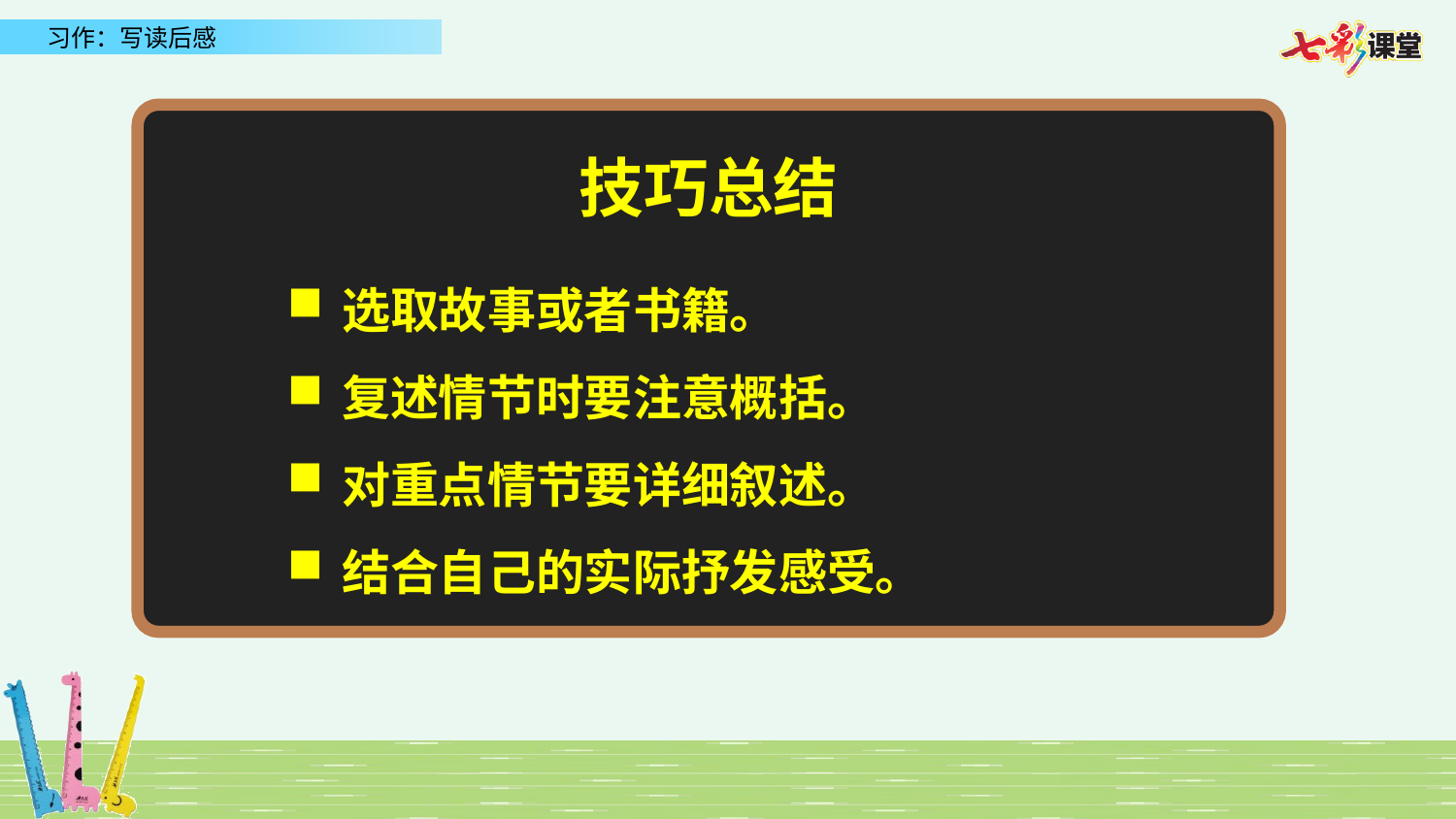

技巧总结
选取故事或者书籍。
复述情节时要注意概括。
对重点情节要详细叙述。
结合自己的实际抒发感受。